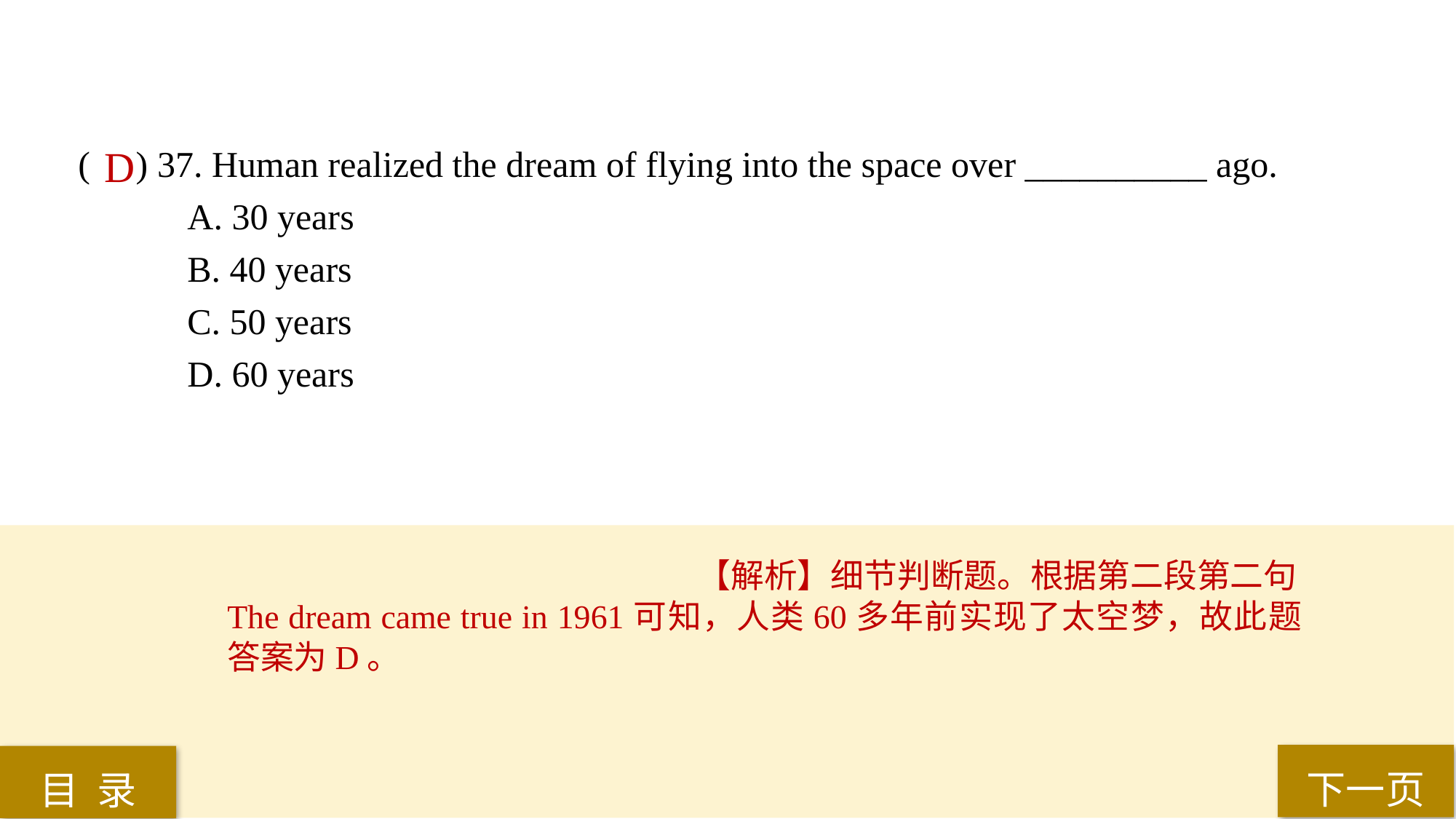

(     ) 37. Human realized the dream of flying into the space over __________ ago.
A. 30 years
B. 40 years
C. 50 years
D. 60 years
D
【解析】细节判断题。根据第二段第二句The dream came true in 1961可知，人类60多年前实现了太空梦，故此题答案为D。